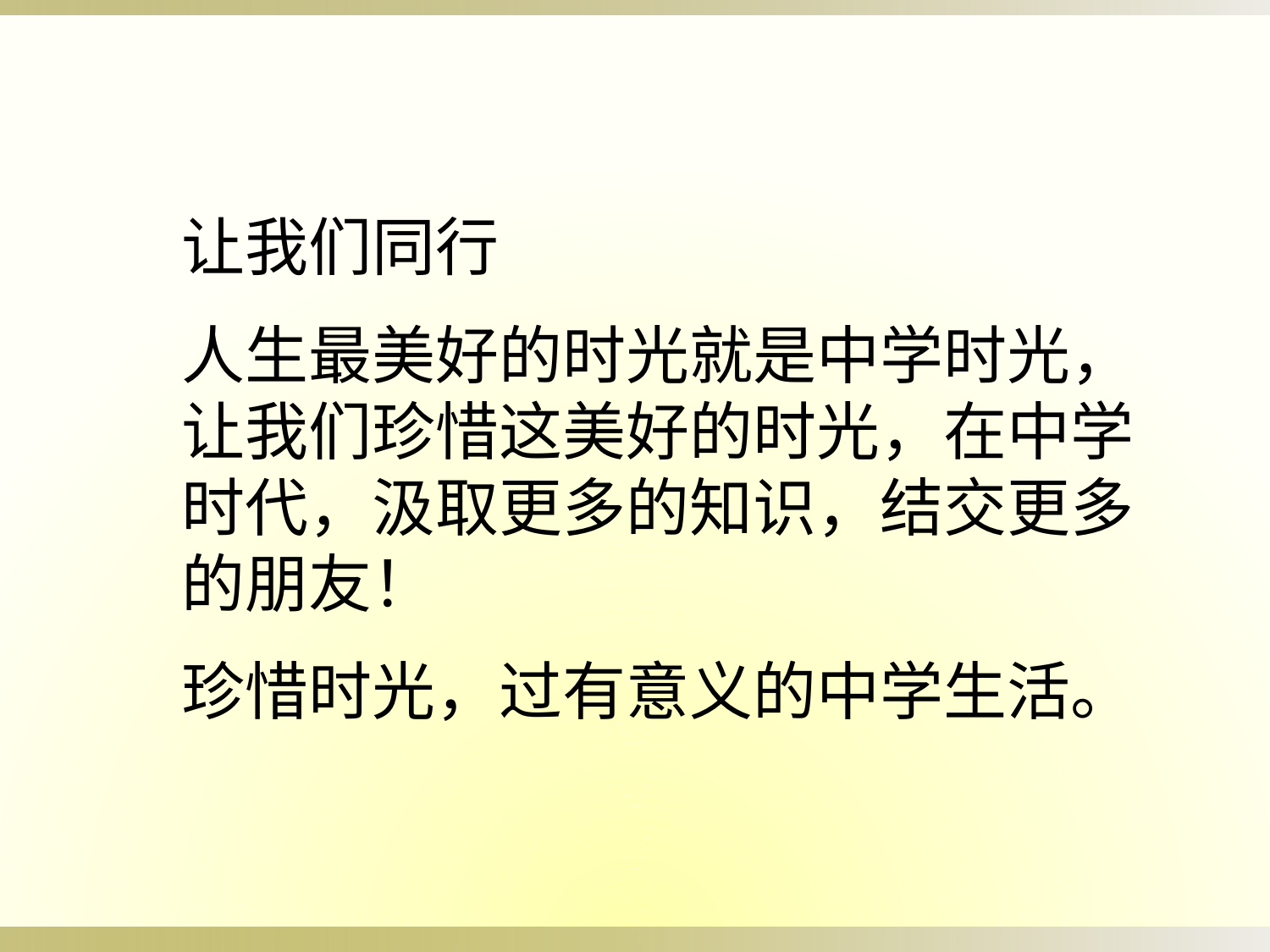

让我们同行
人生最美好的时光就是中学时光，让我们珍惜这美好的时光，在中学时代，汲取更多的知识，结交更多的朋友！
珍惜时光，过有意义的中学生活。